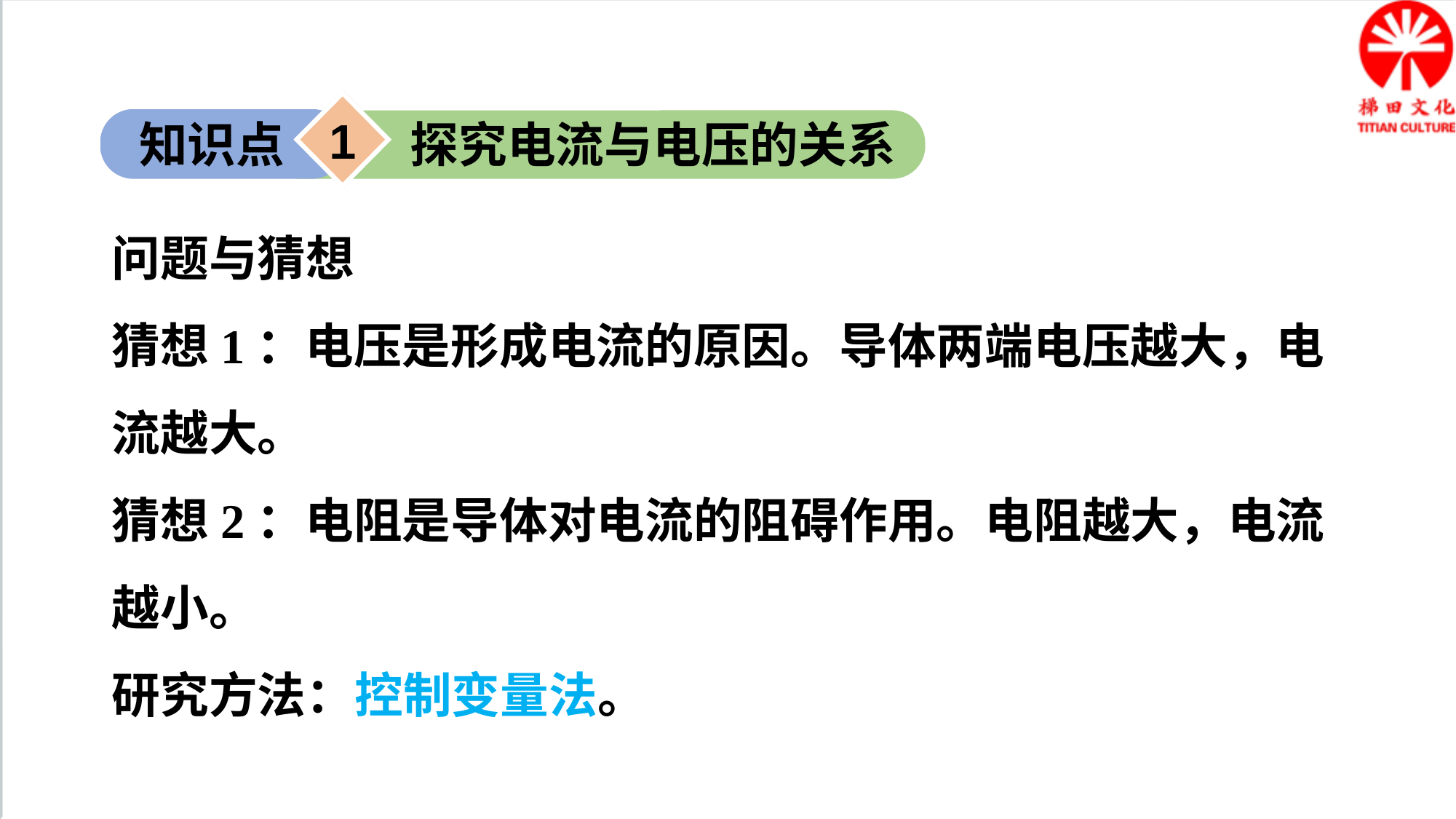

1
知识点
探究电流与电压的关系

问题与猜想
猜想1：电压是形成电流的原因。导体两端电压越大，电流越大。
猜想2：电阻是导体对电流的阻碍作用。电阻越大，电流越小。
研究方法：控制变量法。